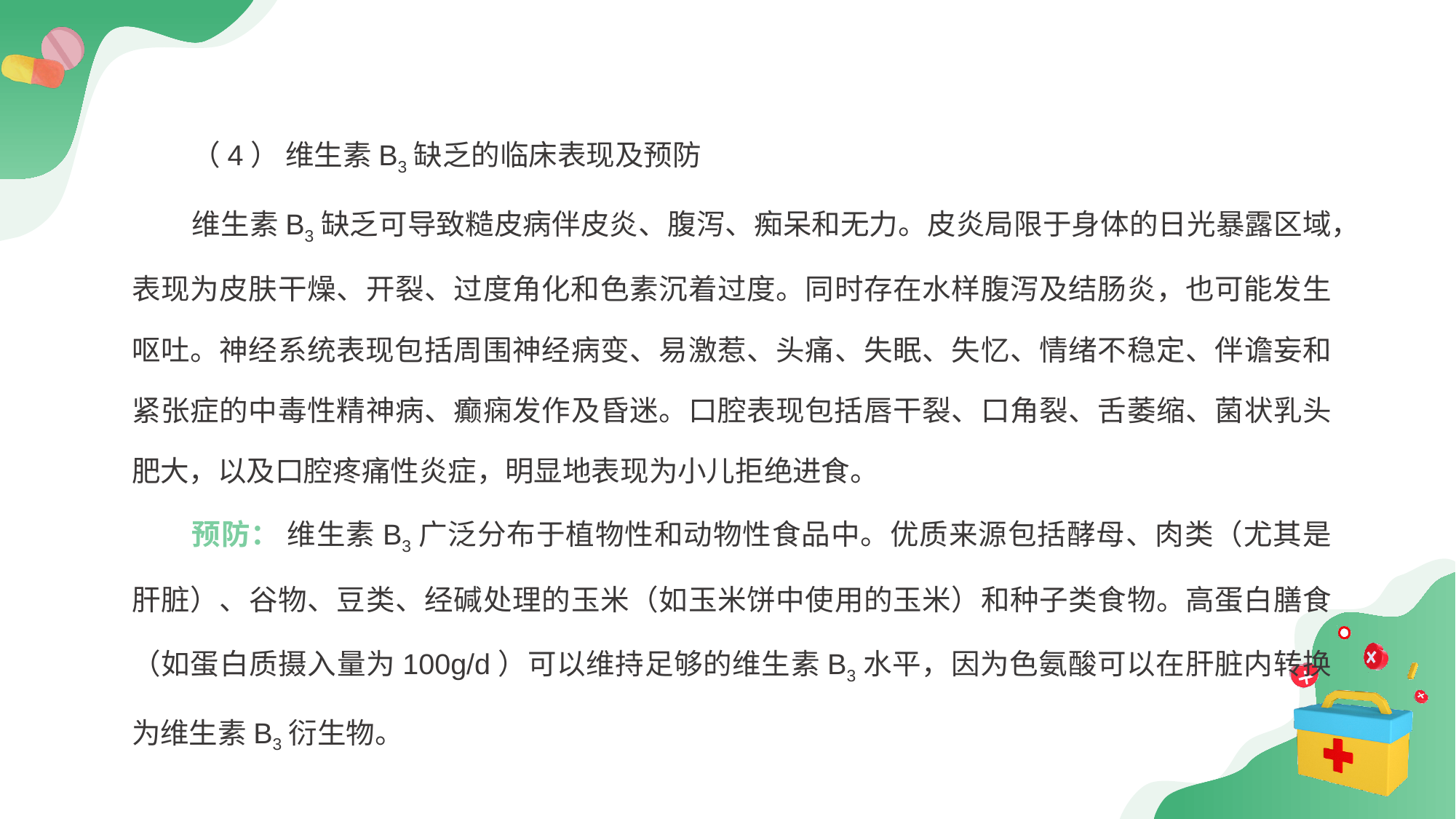

（4） 维生素B3缺乏的临床表现及预防
维生素B3缺乏可导致糙皮病伴皮炎、腹泻、痴呆和无力。皮炎局限于身体的日光暴露区域，表现为皮肤干燥、开裂、过度角化和色素沉着过度。同时存在水样腹泻及结肠炎，也可能发生呕吐。神经系统表现包括周围神经病变、易激惹、头痛、失眠、失忆、情绪不稳定、伴谵妄和紧张症的中毒性精神病、癫痫发作及昏迷。口腔表现包括唇干裂、口角裂、舌萎缩、菌状乳头肥大，以及口腔疼痛性炎症，明显地表现为小儿拒绝进食。
预防： 维生素B3广泛分布于植物性和动物性食品中。优质来源包括酵母、肉类（尤其是肝脏）、谷物、豆类、经碱处理的玉米（如玉米饼中使用的玉米）和种子类食物。高蛋白膳食（如蛋白质摄入量为100g/d）可以维持足够的维生素B3水平，因为色氨酸可以在肝脏内转换为维生素B3衍生物。